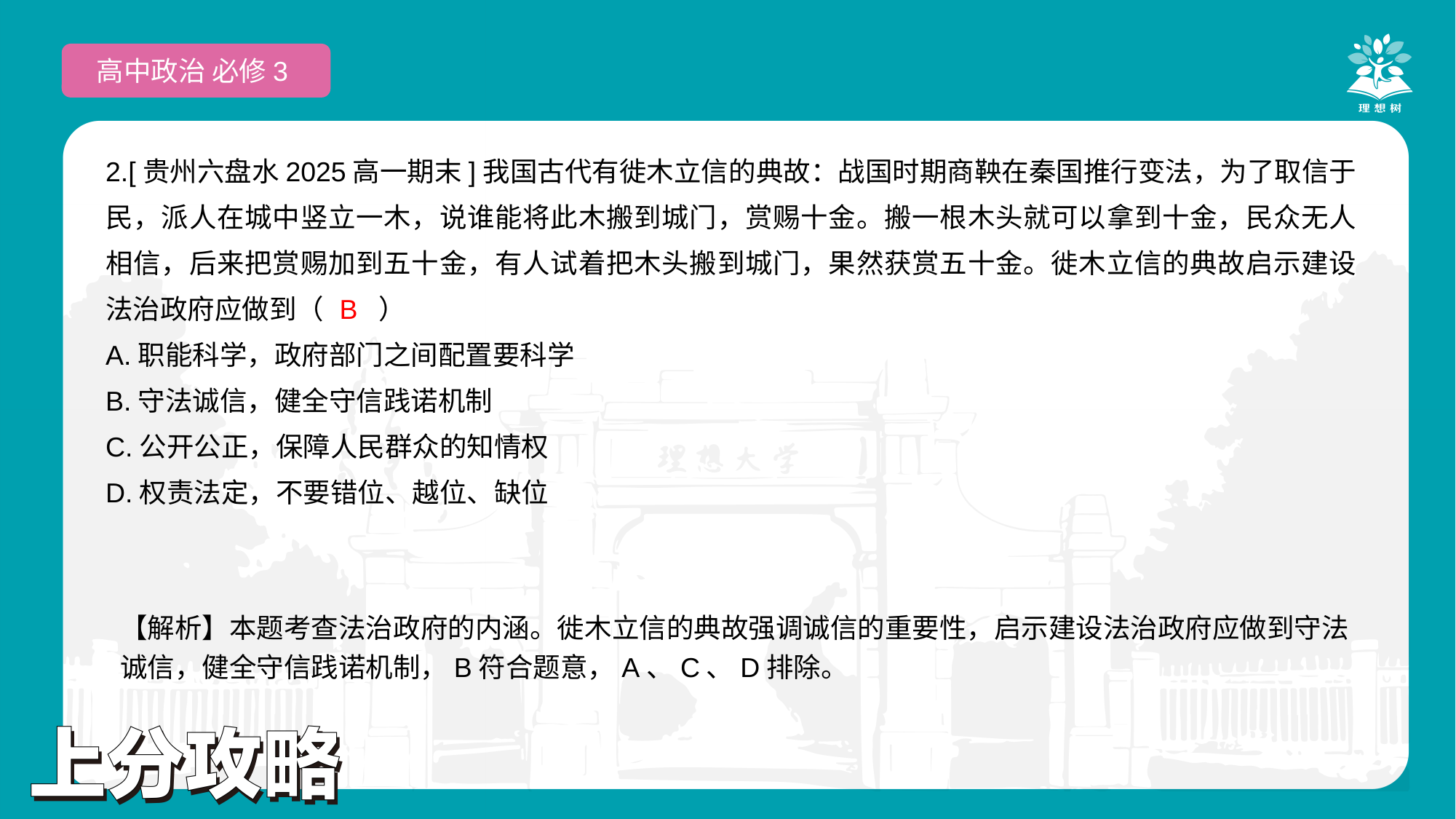

高中政治 必修3
2.[贵州六盘水2025高一期末]我国古代有徙木立信的典故：战国时期商鞅在秦国推行变法，为了取信于民，派人在城中竖立一木，说谁能将此木搬到城门，赏赐十金。搬一根木头就可以拿到十金，民众无人相信，后来把赏赐加到五十金，有人试着把木头搬到城门，果然获赏五十金。徙木立信的典故启示建设法治政府应做到（　　）
A.职能科学，政府部门之间配置要科学
B.守法诚信，健全守信践诺机制
C.公开公正，保障人民群众的知情权
D.权责法定，不要错位、越位、缺位
 B
【解析】本题考查法治政府的内涵。徙木立信的典故强调诚信的重要性，启示建设法治政府应做到守法诚信，健全守信践诺机制，B符合题意，A、C、D排除。